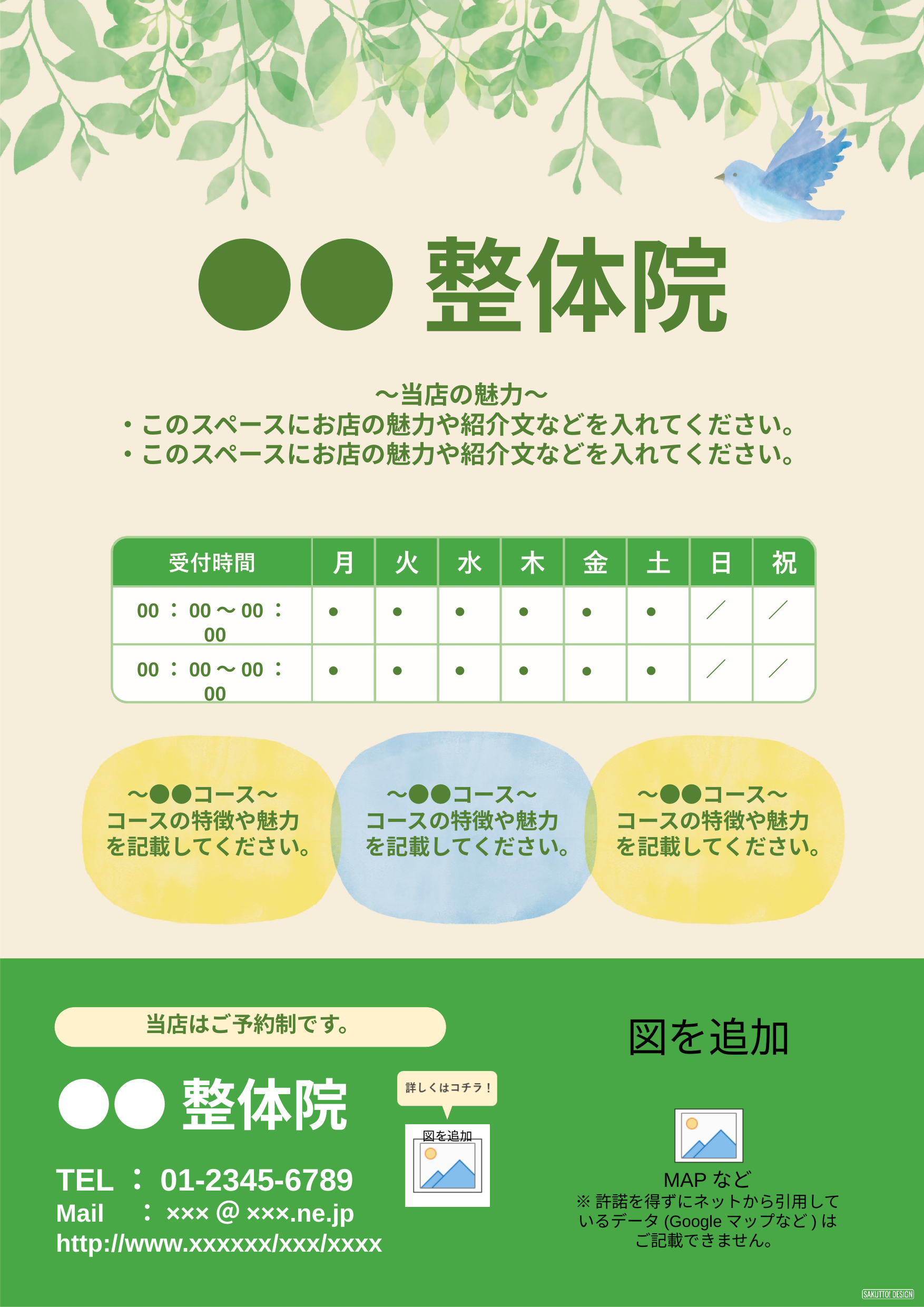

●●整体院
～当店の魅力～
・このスペースにお店の魅力や紹介文などを入れてください。
・このスペースにお店の魅力や紹介文などを入れてください。
／
00：00～00：00
●
●
●
●
●
／
●
／
00：00～00：00
●
●
●
●
●
／
●
～●●コース～
コースの特徴や魅力を記載してください。
～●●コース～
コースの特徴や魅力を記載してください。
～●●コース～
コースの特徴や魅力を記載してください。
当店はご予約制です。

●●整体院

TEL：01-2345-6789
Mail　：×××＠×××.ne.jp
http://www.xxxxxx/xxx/xxxx
MAPなど
※許諾を得ずにネットから引用して
いるデータ(Googleマップなど)は
ご記載できません。